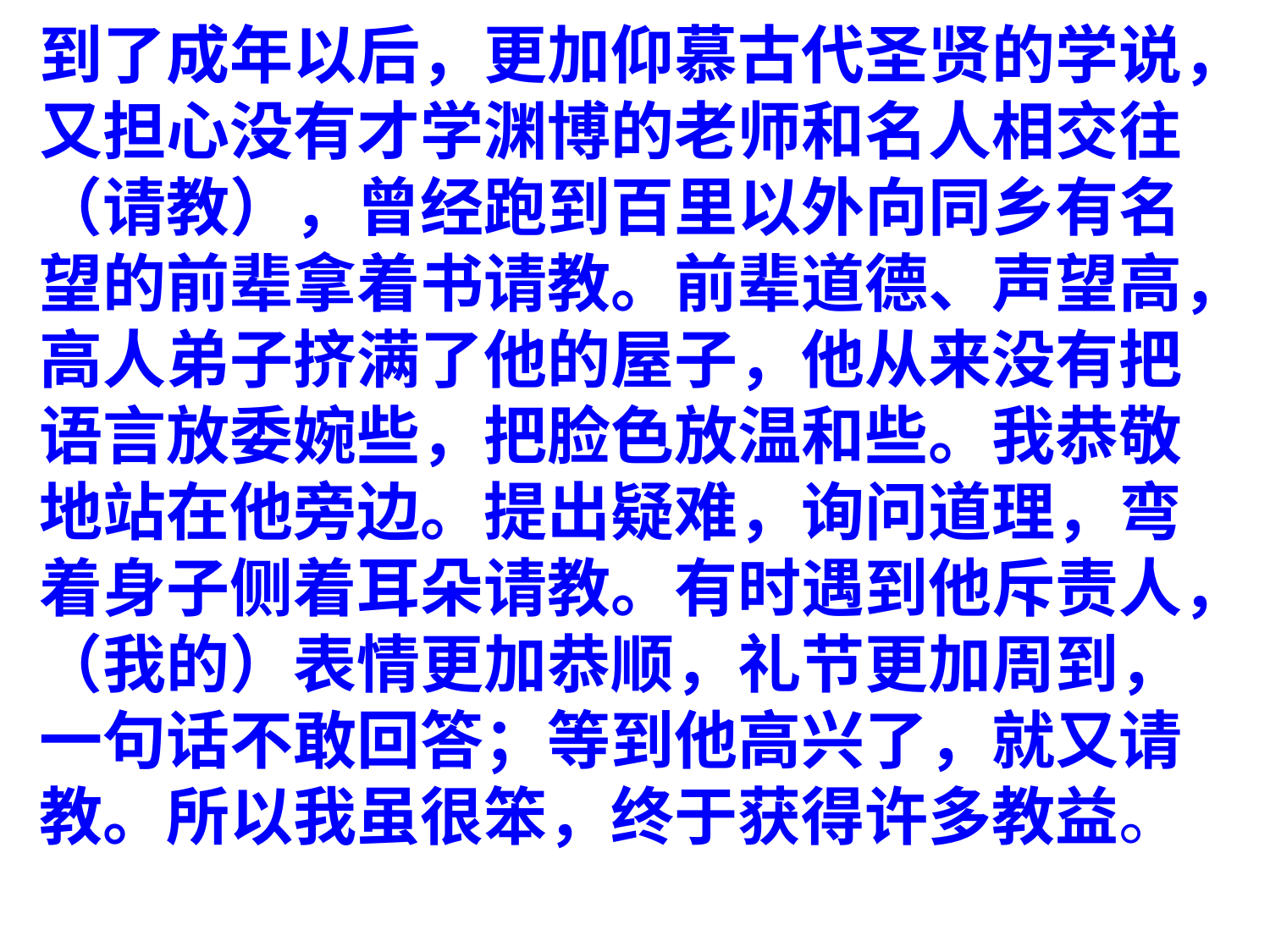

到了成年以后，更加仰慕古代圣贤的学说，又担心没有才学渊博的老师和名人相交往（请教），曾经跑到百里以外向同乡有名望的前辈拿着书请教。前辈道德、声望高，高人弟子挤满了他的屋子，他从来没有把语言放委婉些，把脸色放温和些。我恭敬地站在他旁边。提出疑难，询问道理，弯着身子侧着耳朵请教。有时遇到他斥责人，（我的）表情更加恭顺，礼节更加周到，一句话不敢回答；等到他高兴了，就又请教。所以我虽很笨，终于获得许多教益。